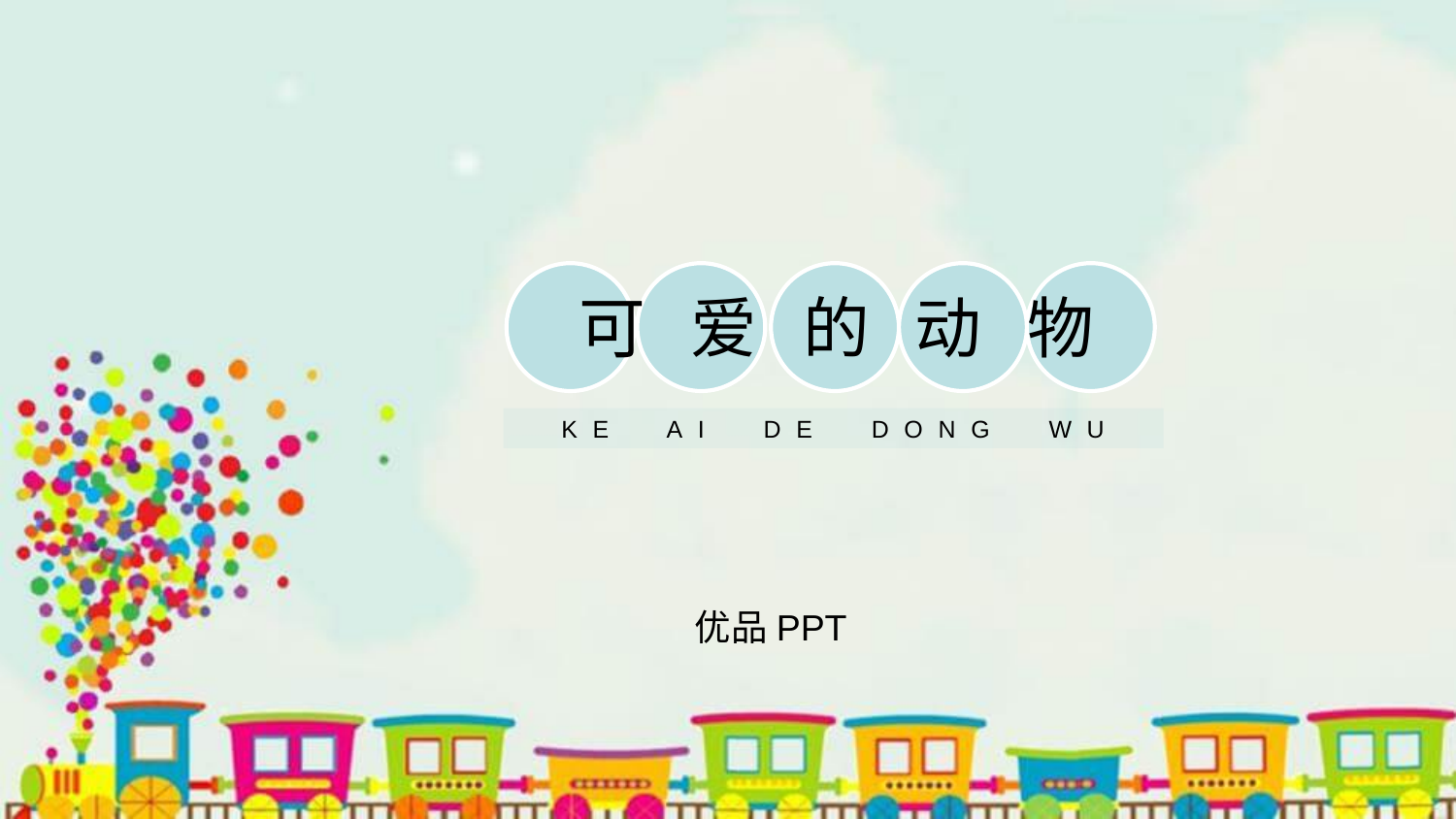

可 爱 的 动 物
KE  AI  DE  DONG  WU
优品PPT